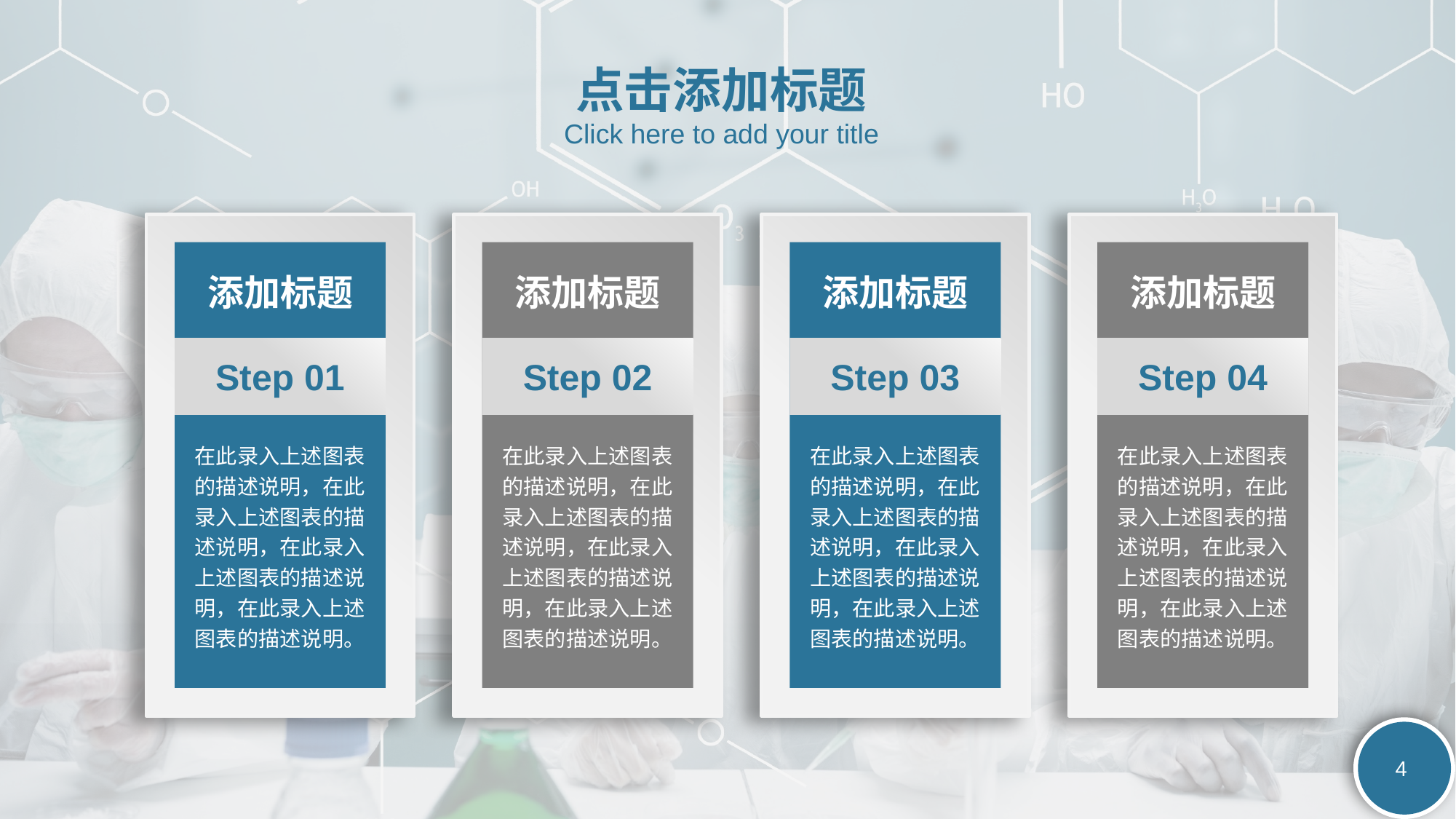

点击添加标题
Click here to add your title

添加标题
Step 01

添加标题
Step 02

添加标题
Step 03

添加标题
Step 04
在此录入上述图表的描述说明，在此录入上述图表的描述说明，在此录入上述图表的描述说明，在此录入上述图表的描述说明。
在此录入上述图表的描述说明，在此录入上述图表的描述说明，在此录入上述图表的描述说明，在此录入上述图表的描述说明。
在此录入上述图表的描述说明，在此录入上述图表的描述说明，在此录入上述图表的描述说明，在此录入上述图表的描述说明。
在此录入上述图表的描述说明，在此录入上述图表的描述说明，在此录入上述图表的描述说明，在此录入上述图表的描述说明。